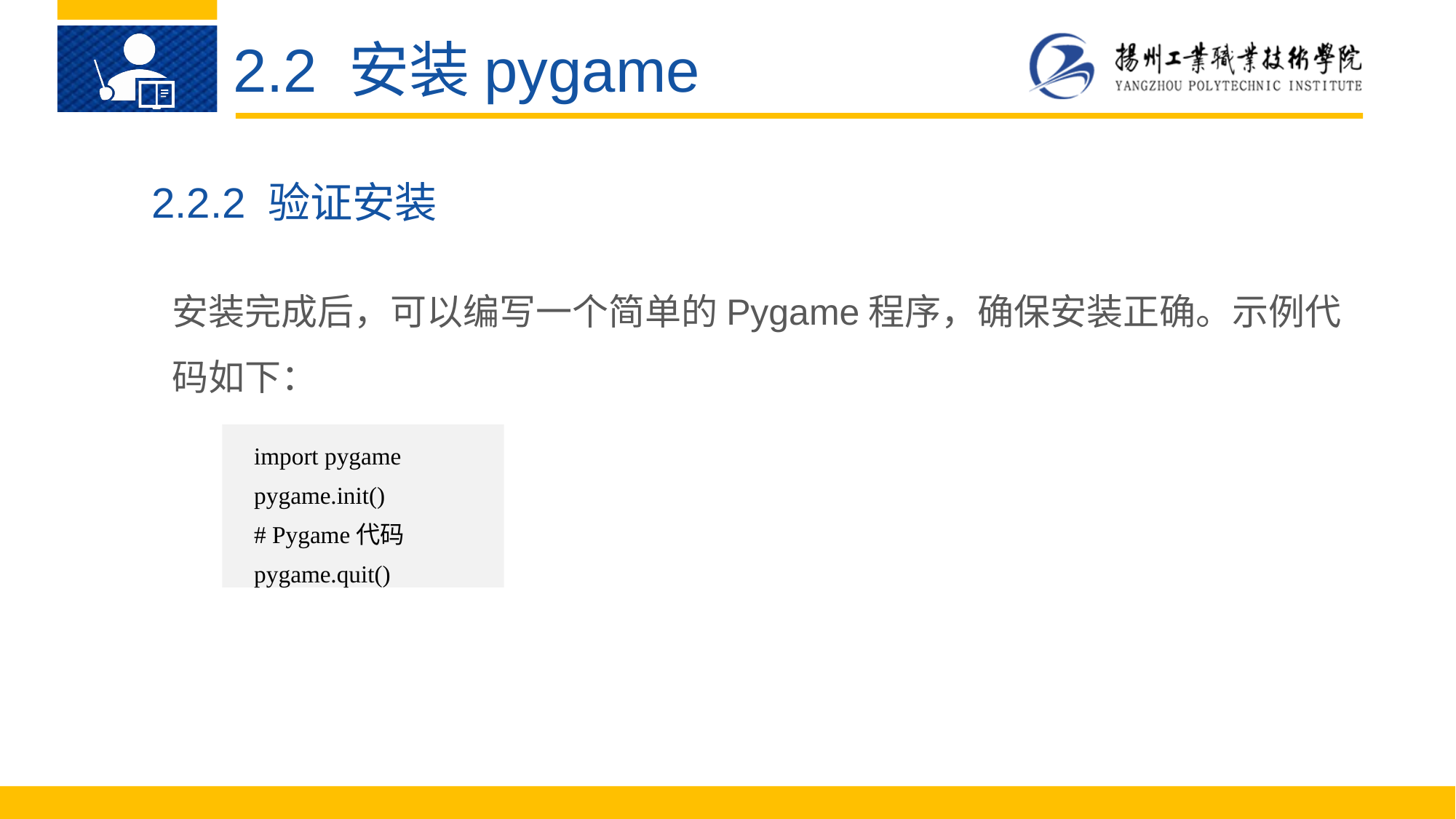

2.2 安装pygame
2.2.2 验证安装
安装完成后，可以编写一个简单的Pygame程序，确保安装正确。示例代码如下：
import pygame
pygame.init()
# Pygame代码
pygame.quit()